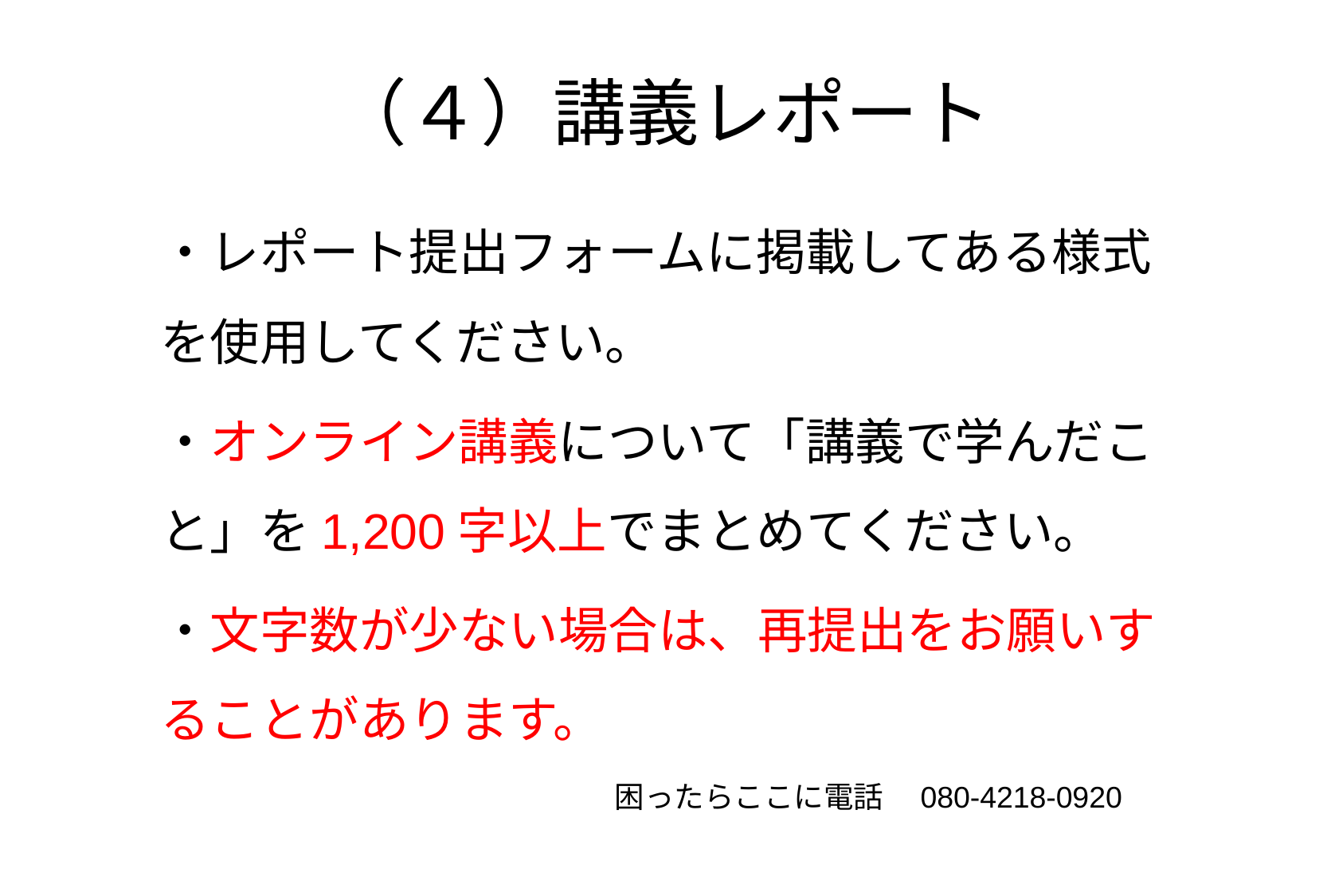

# （４）講義レポート
・レポート提出フォームに掲載してある様式を使用してください。
・オンライン講義について「講義で学んだこと」を1,200字以上でまとめてください。
・文字数が少ない場合は、再提出をお願いすることがあります。

困ったらここに電話　080-4218-0920